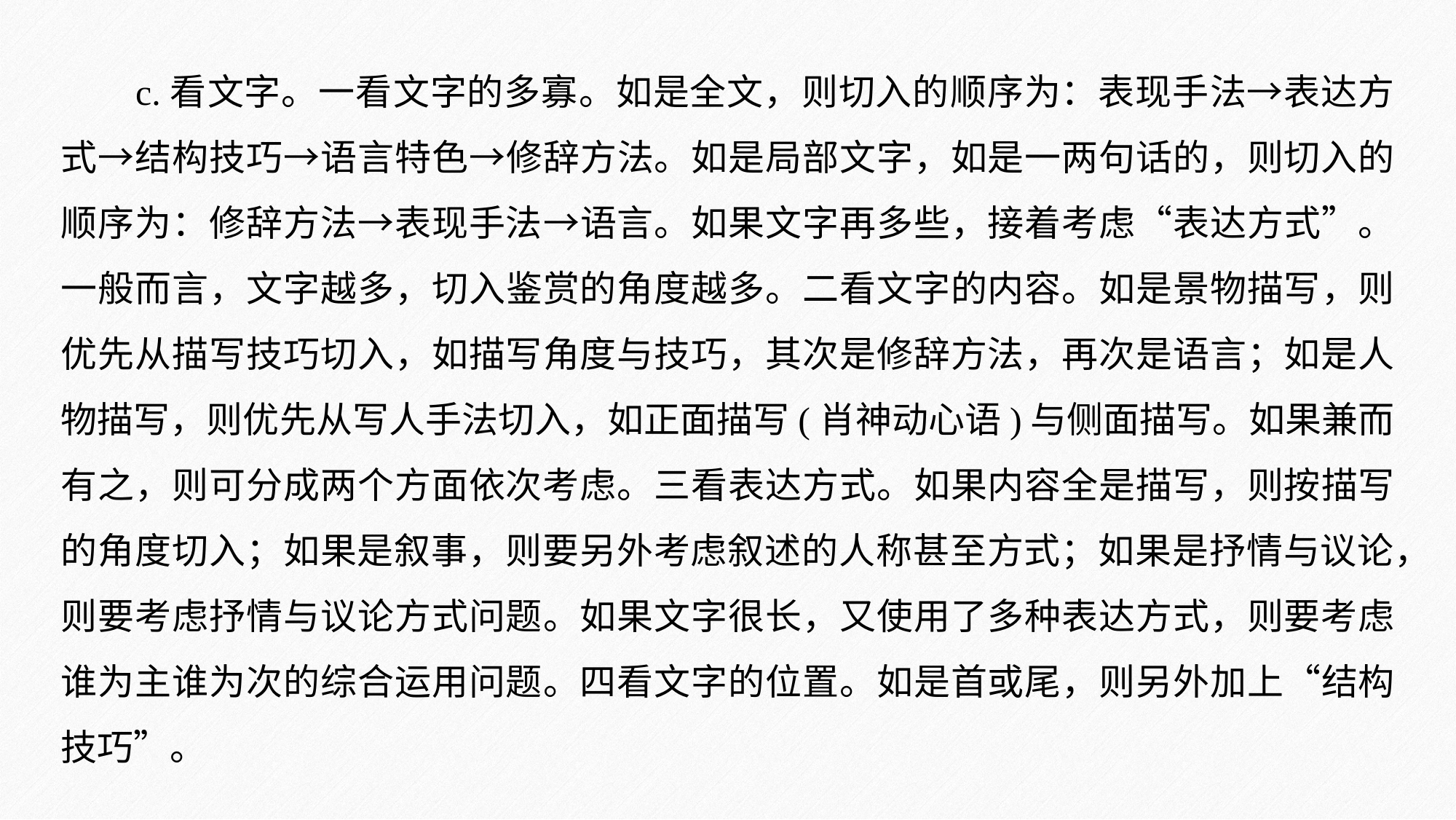

c.看文字。一看文字的多寡。如是全文，则切入的顺序为：表现手法→表达方式→结构技巧→语言特色→修辞方法。如是局部文字，如是一两句话的，则切入的顺序为：修辞方法→表现手法→语言。如果文字再多些，接着考虑“表达方式”。一般而言，文字越多，切入鉴赏的角度越多。二看文字的内容。如是景物描写，则优先从描写技巧切入，如描写角度与技巧，其次是修辞方法，再次是语言；如是人物描写，则优先从写人手法切入，如正面描写(肖神动心语)与侧面描写。如果兼而有之，则可分成两个方面依次考虑。三看表达方式。如果内容全是描写，则按描写的角度切入；如果是叙事，则要另外考虑叙述的人称甚至方式；如果是抒情与议论，则要考虑抒情与议论方式问题。如果文字很长，又使用了多种表达方式，则要考虑谁为主谁为次的综合运用问题。四看文字的位置。如是首或尾，则另外加上“结构技巧”。